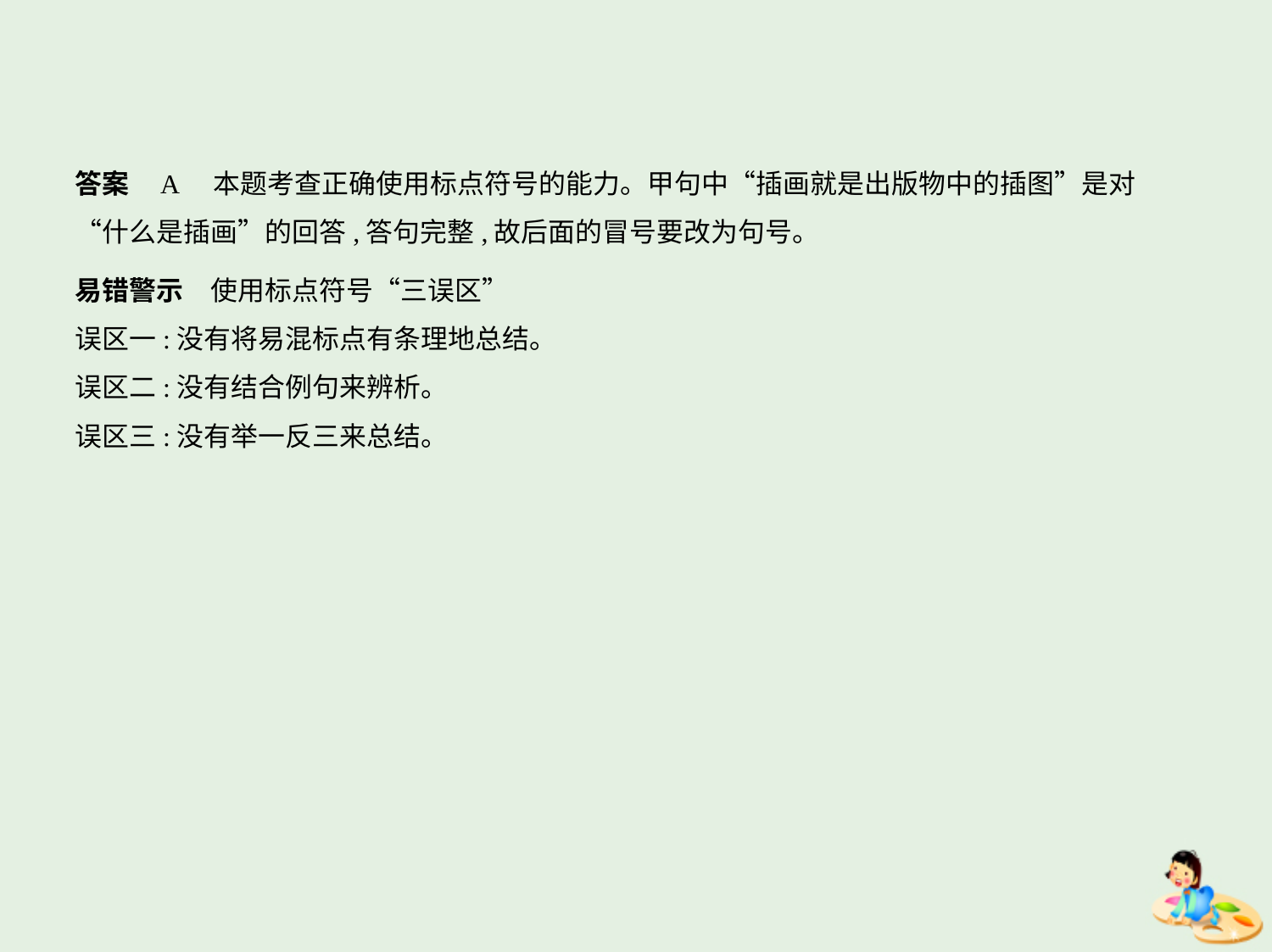

答案    A　本题考查正确使用标点符号的能力。甲句中“插画就是出版物中的插图”是对
“什么是插画”的回答,答句完整,故后面的冒号要改为句号。
易错警示　使用标点符号“三误区”
误区一:没有将易混标点有条理地总结。
误区二:没有结合例句来辨析。
误区三:没有举一反三来总结。